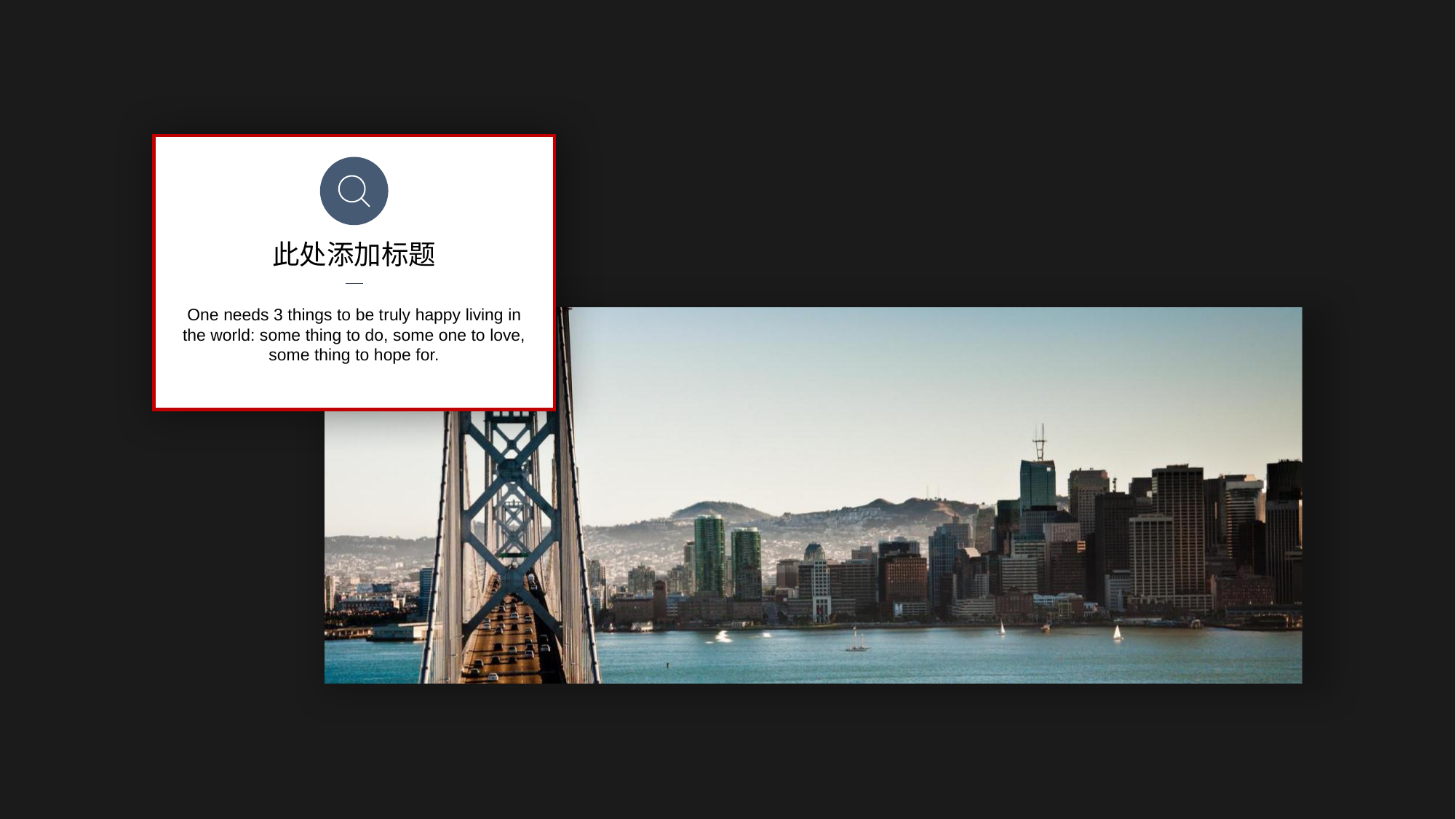

此处添加标题
One needs 3 things to be truly happy living in the world: some thing to do, some one to love, some thing to hope for.